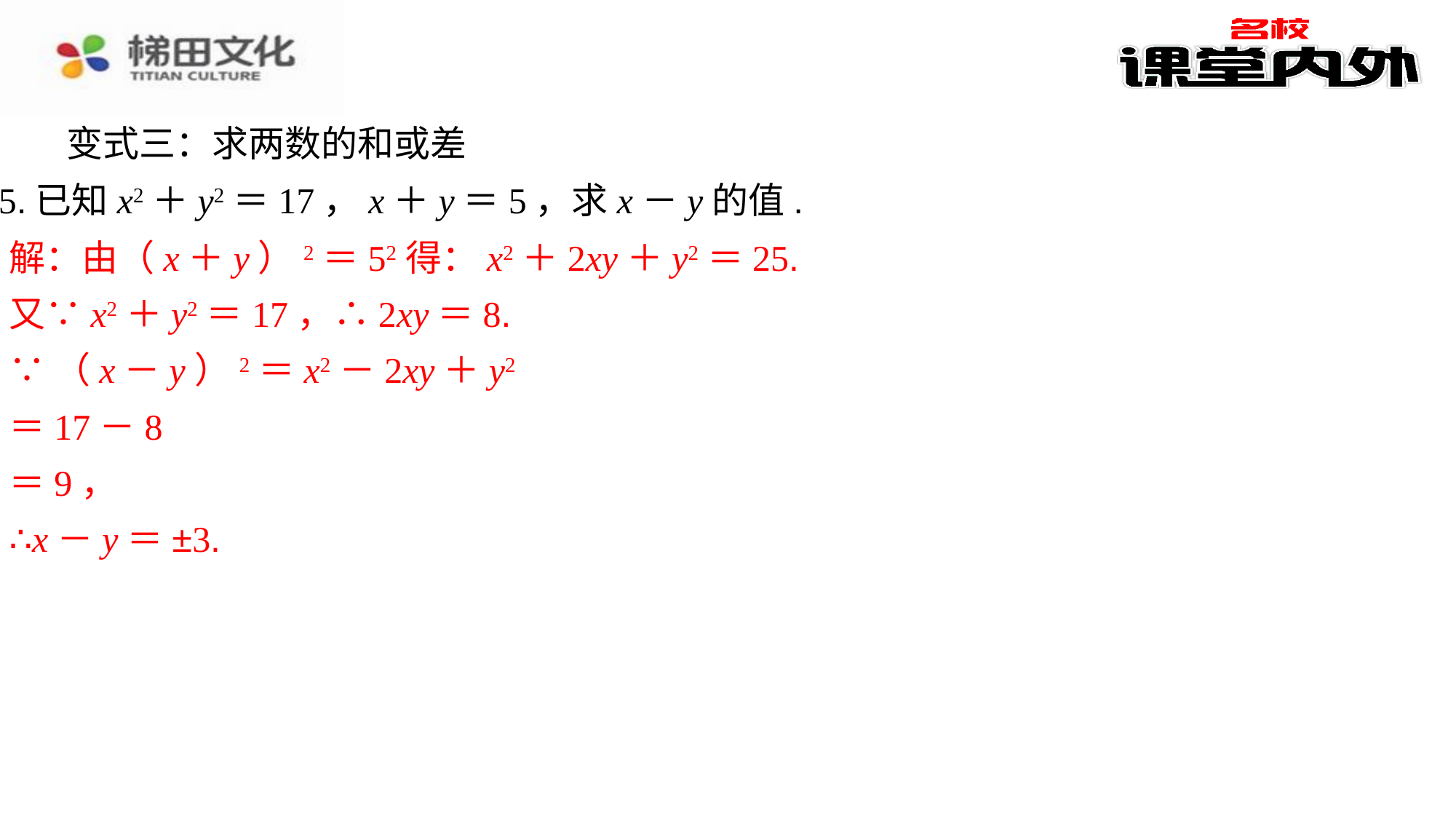

变式三：求两数的和或差
5.已知x2＋y2＝17，x＋y＝5，求x－y的值.
解：由（x＋y）2＝52得：x2＋2xy＋y2＝25.
又∵x2＋y2＝17，∴2xy＝8.
∵（x－y）2＝x2－2xy＋y2
＝17－8
＝9，
∴x－y＝±3.